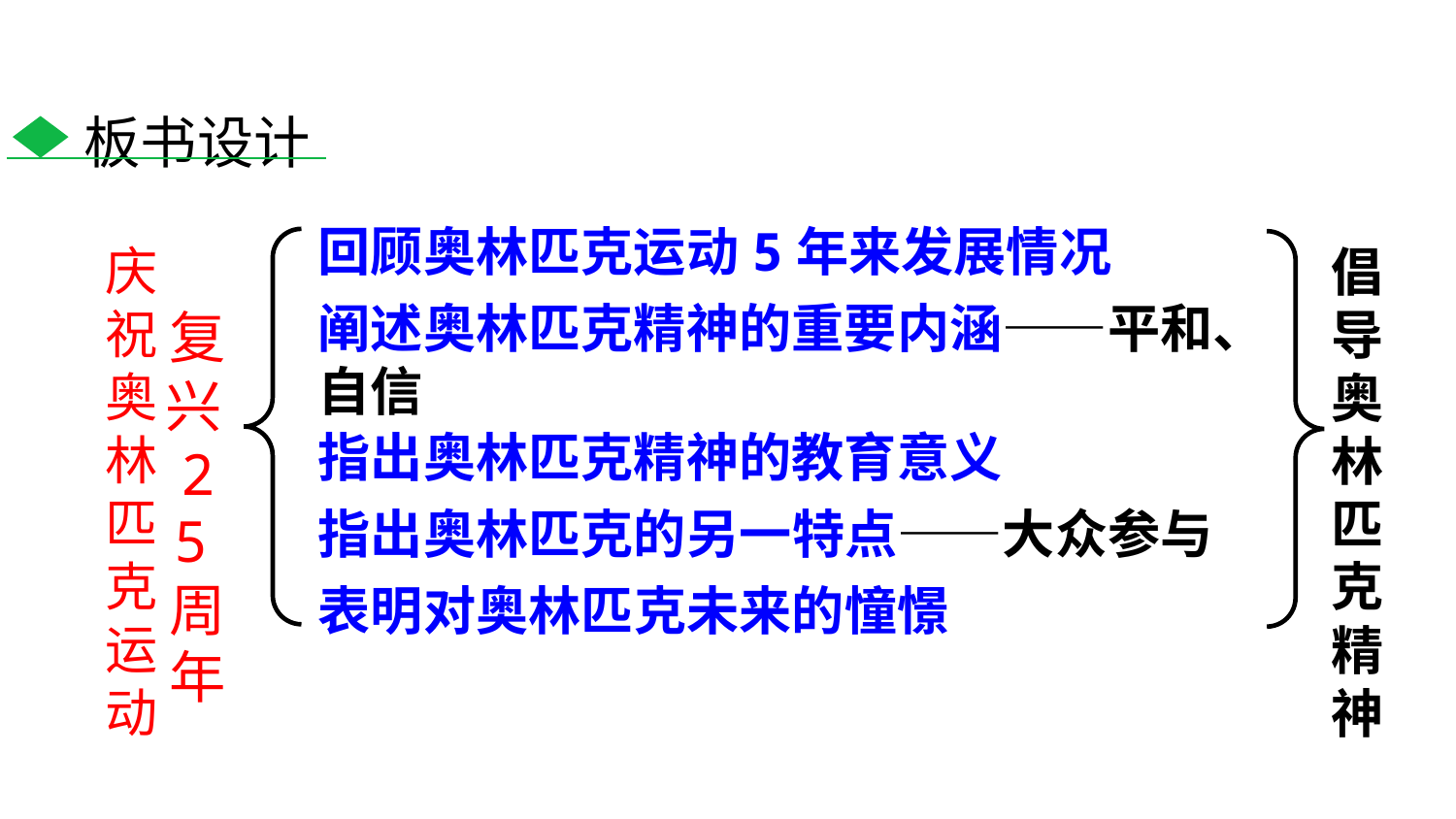

板书设计

回顾奥林匹克运动5年来发展情况

庆祝奥林匹克运动
倡导奥林匹克精神
阐述奥林匹克精神的重要内涵——平和、自信
复兴25周年
指出奥林匹克精神的教育意义
指出奥林匹克的另一特点——大众参与
表明对奥林匹克未来的憧憬